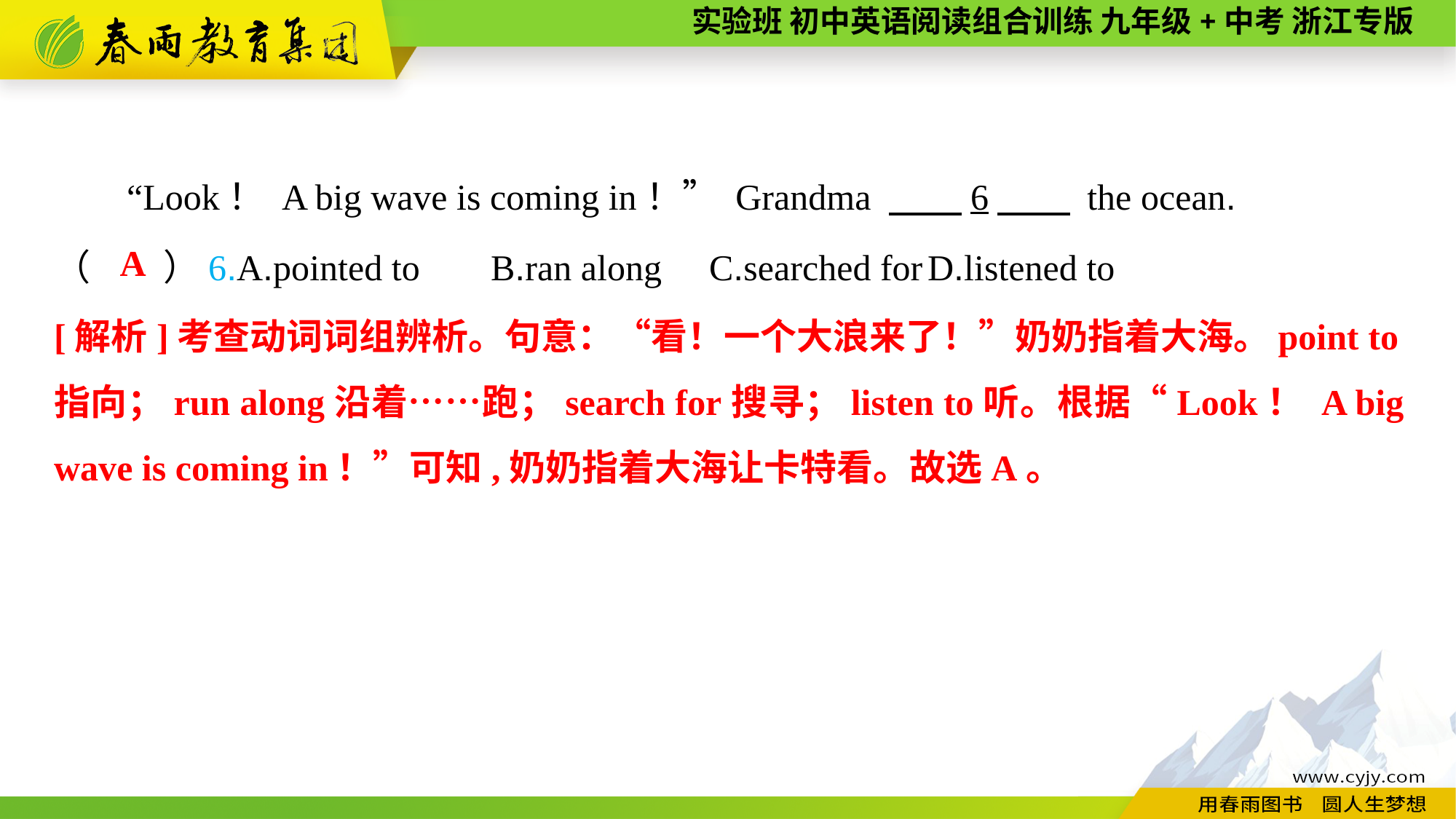

“Look！ A big wave is coming in！” Grandma 　　6　　 the ocean.
（　　）6.A.pointed to	B.ran along	C.searched for	D.listened to
A
[解析]考查动词词组辨析。句意：“看！一个大浪来了！”奶奶指着大海。point to指向；run along沿着……跑；search for搜寻；listen to听。根据“Look！ A big wave is coming in！”可知,奶奶指着大海让卡特看。故选A。